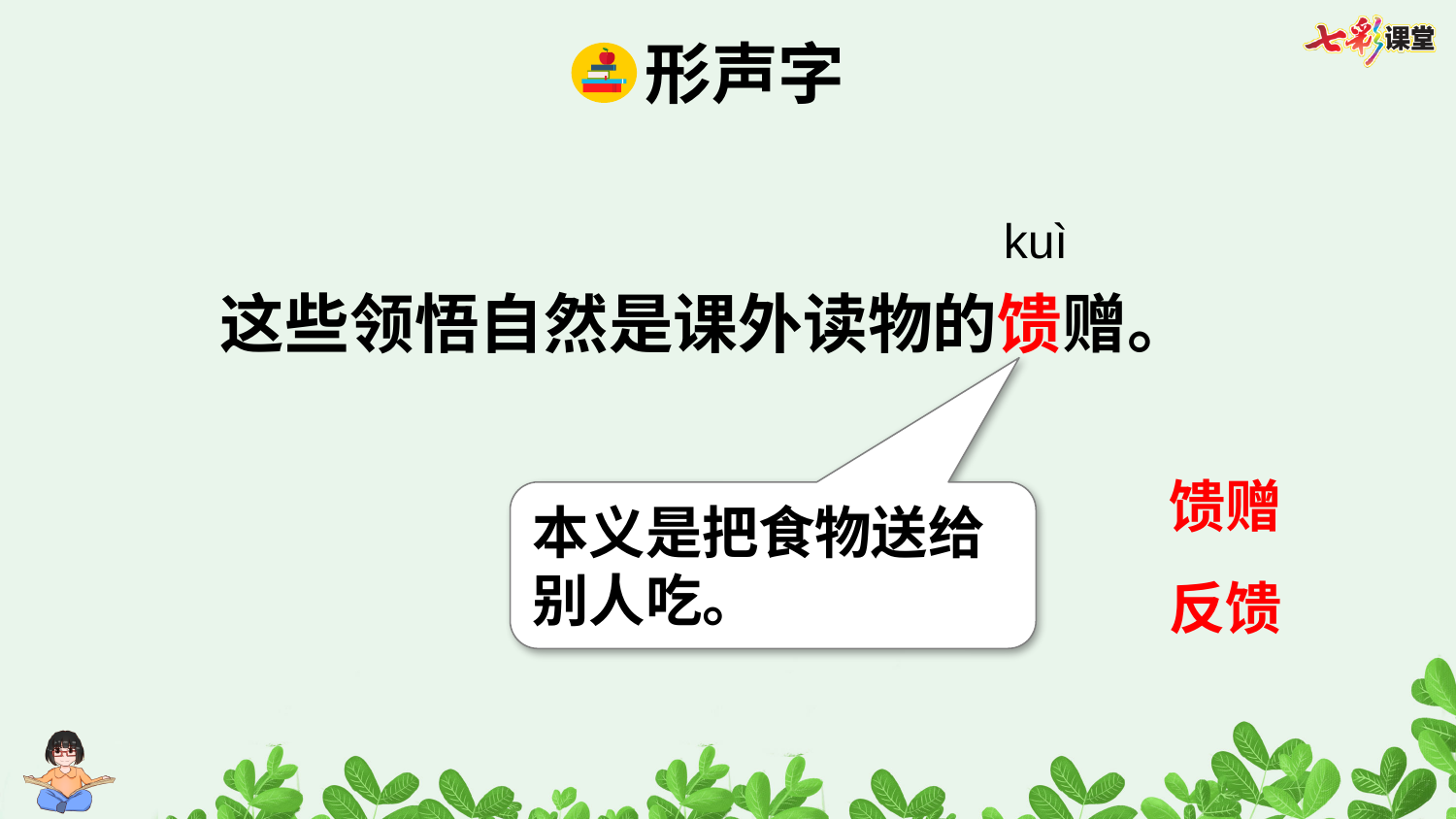

形声字

kuì
这些领悟自然是课外读物的馈赠。
馈赠
反馈
本义是把食物送给别人吃。